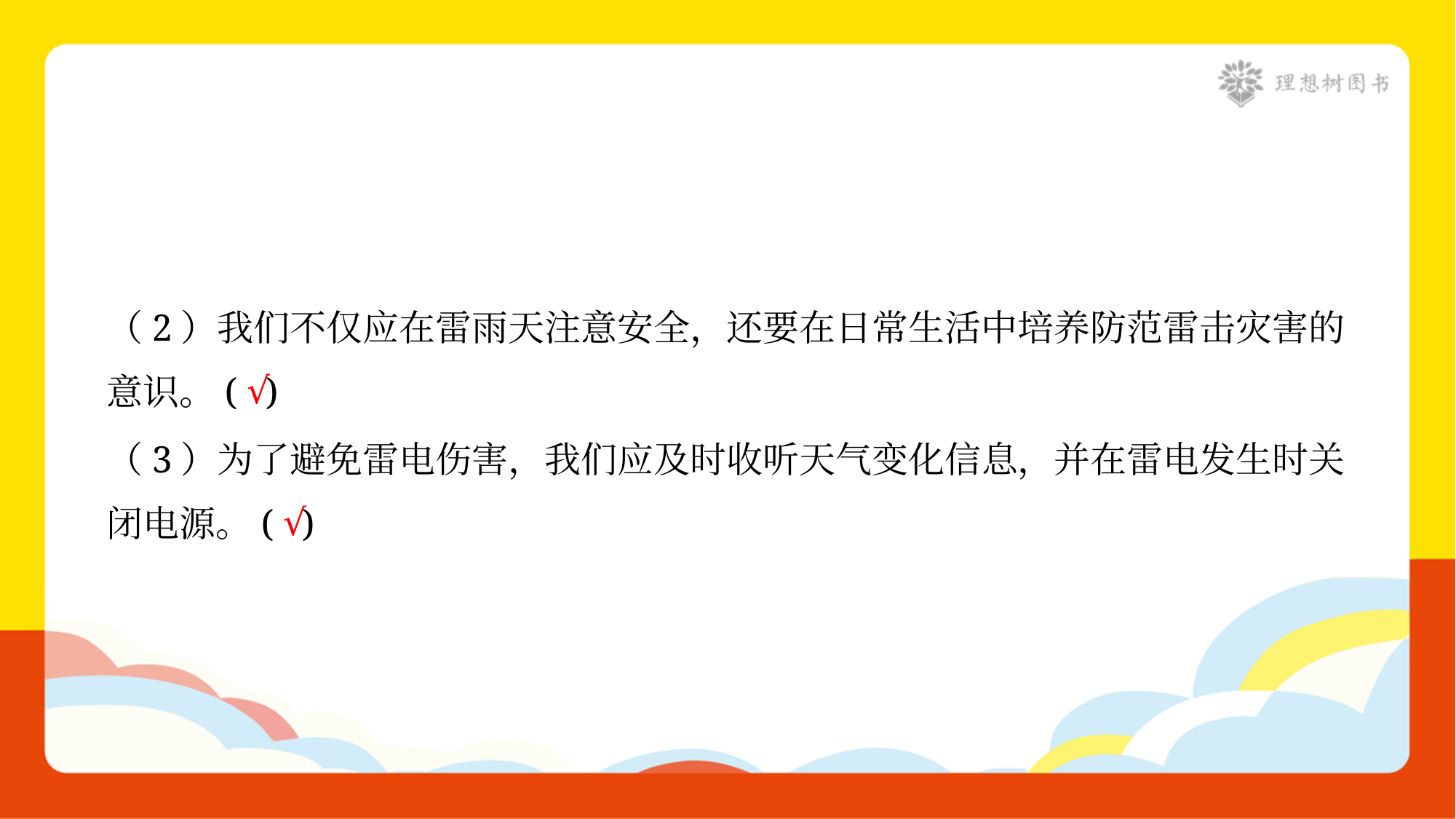

（2）我们不仅应在雷雨天注意安全，还要在日常生活中培养防范雷击灾害的
意识。(   )
√
（3）为了避免雷电伤害，我们应及时收听天气变化信息，并在雷电发生时关
闭电源。(   )
√